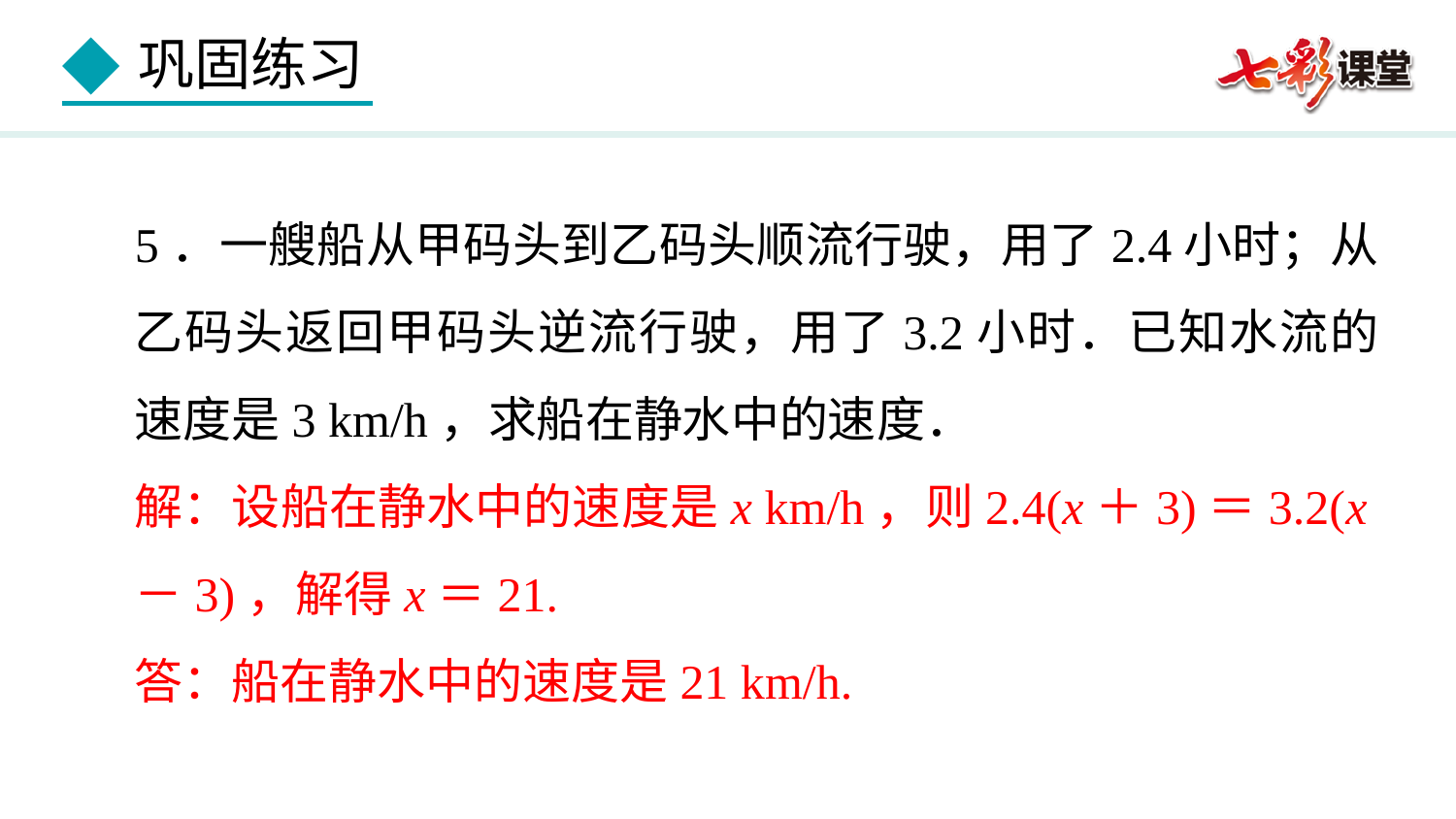

5．一艘船从甲码头到乙码头顺流行驶，用了2.4小时；从乙码头返回甲码头逆流行驶，用了3.2小时．已知水流的速度是3 km/h，求船在静水中的速度．
解：设船在静水中的速度是x km/h，则2.4(x＋3)＝3.2(x－3)，解得x＝21.
答：船在静水中的速度是21 km/h.